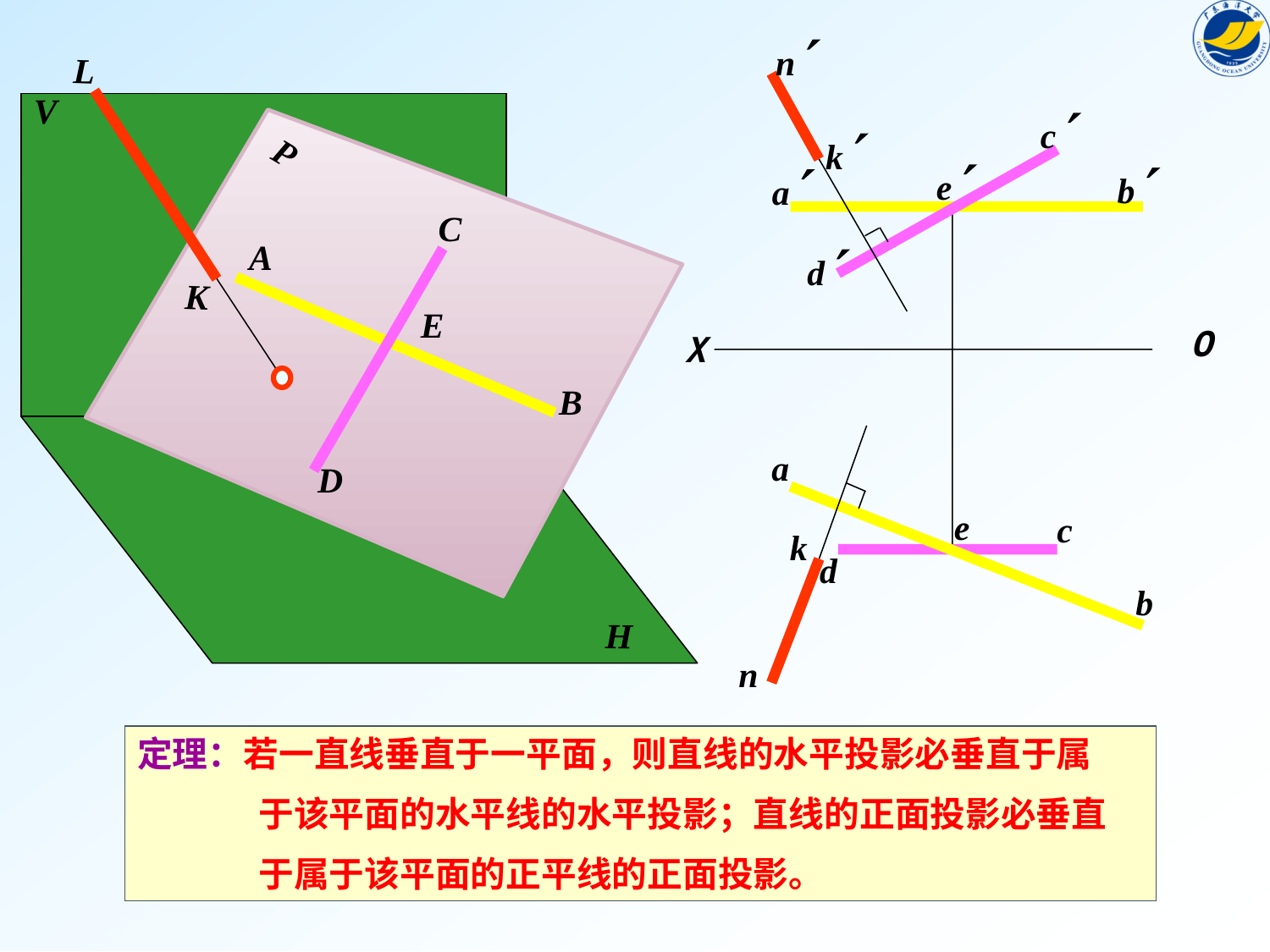

n′

k′

L

K

V

P
C
A

E
B

D
H
c′
e′
b′
a′

d′
a

e
c
d

b

O
X

k

n

定理：若一直线垂直于一平面，则直线的水平投影必垂直于属
              于该平面的水平线的水平投影；直线的正面投影必垂直
              于属于该平面的正平线的正面投影。